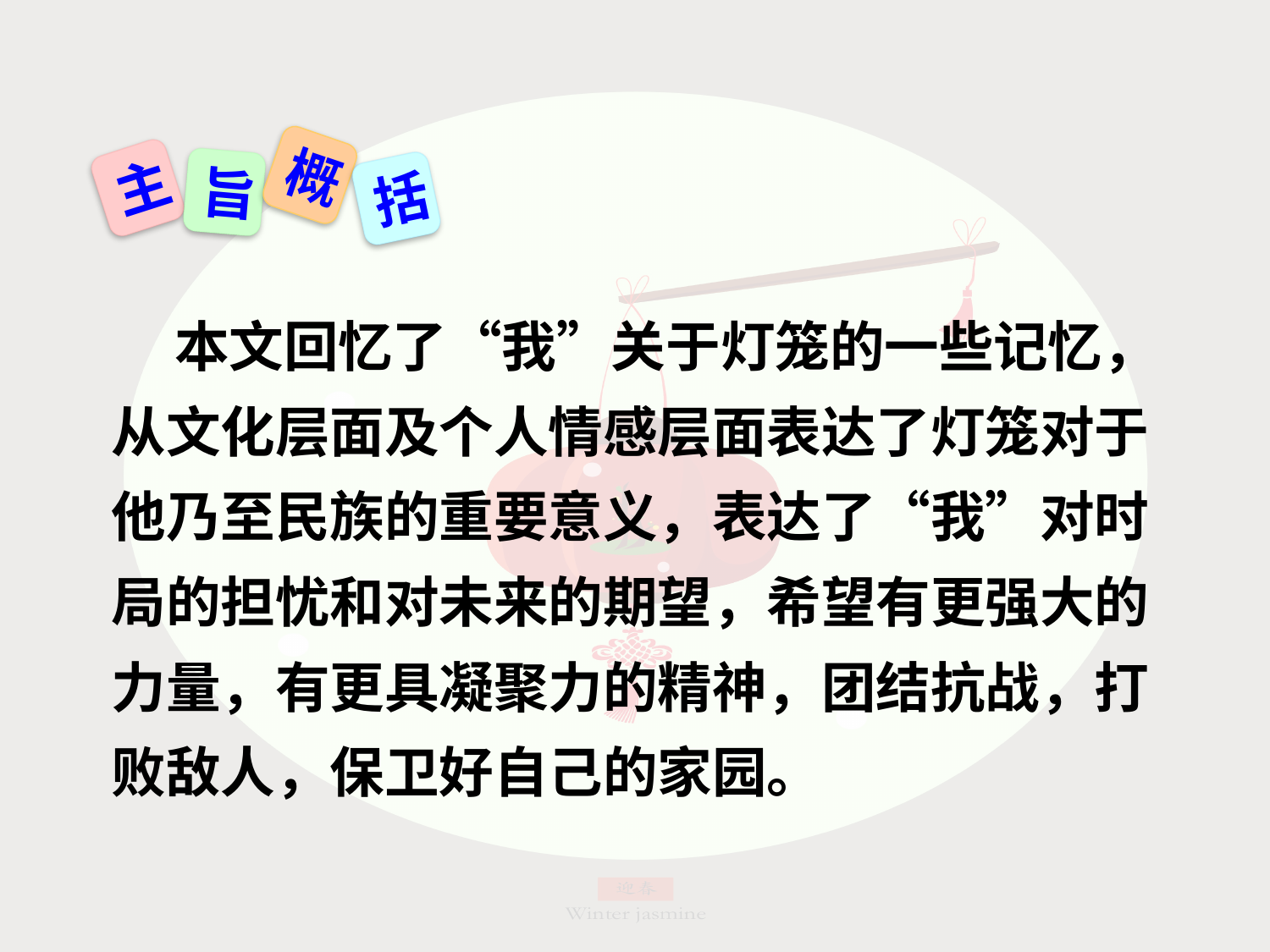

概
主
旨
括
    本文回忆了“我”关于灯笼的一些记忆，从文化层面及个人情感层面表达了灯笼对于他乃至民族的重要意义，表达了“我”对时局的担忧和对未来的期望，希望有更强大的力量，有更具凝聚力的精神，团结抗战，打败敌人，保卫好自己的家园。